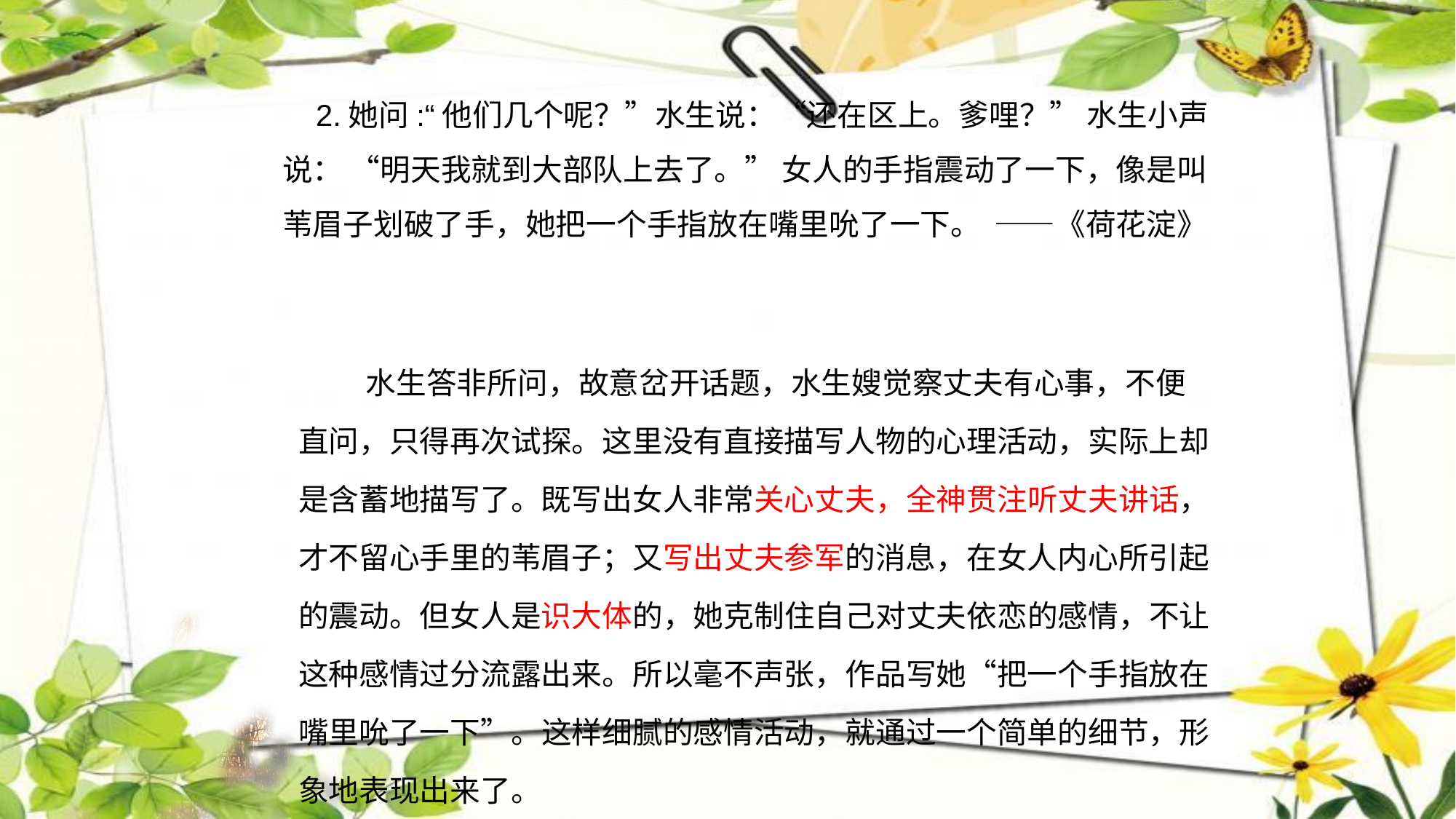

2.她问:“他们几个呢？”水生说：“还在区上。爹哩？” 水生小声说： “明天我就到大部队上去了。” 女人的手指震动了一下，像是叫苇眉子划破了手，她把一个手指放在嘴里吮了一下。  ——《荷花淀》

             水生答非所问，故意岔开话题，水生嫂觉察丈夫有心事，不便直问，只得再次试探。这里没有直接描写人物的心理活动，实际上却是含蓄地描写了。既写出女人非常关心丈夫，全神贯注听丈夫讲话，才不留心手里的苇眉子；又写出丈夫参军的消息，在女人内心所引起的震动。但女人是识大体的，她克制住自己对丈夫依恋的感情，不让这种感情过分流露出来。所以毫不声张，作品写她“把一个手指放在嘴里吮了一下”。这样细腻的感情活动，就通过一个简单的细节，形象地表现出来了。